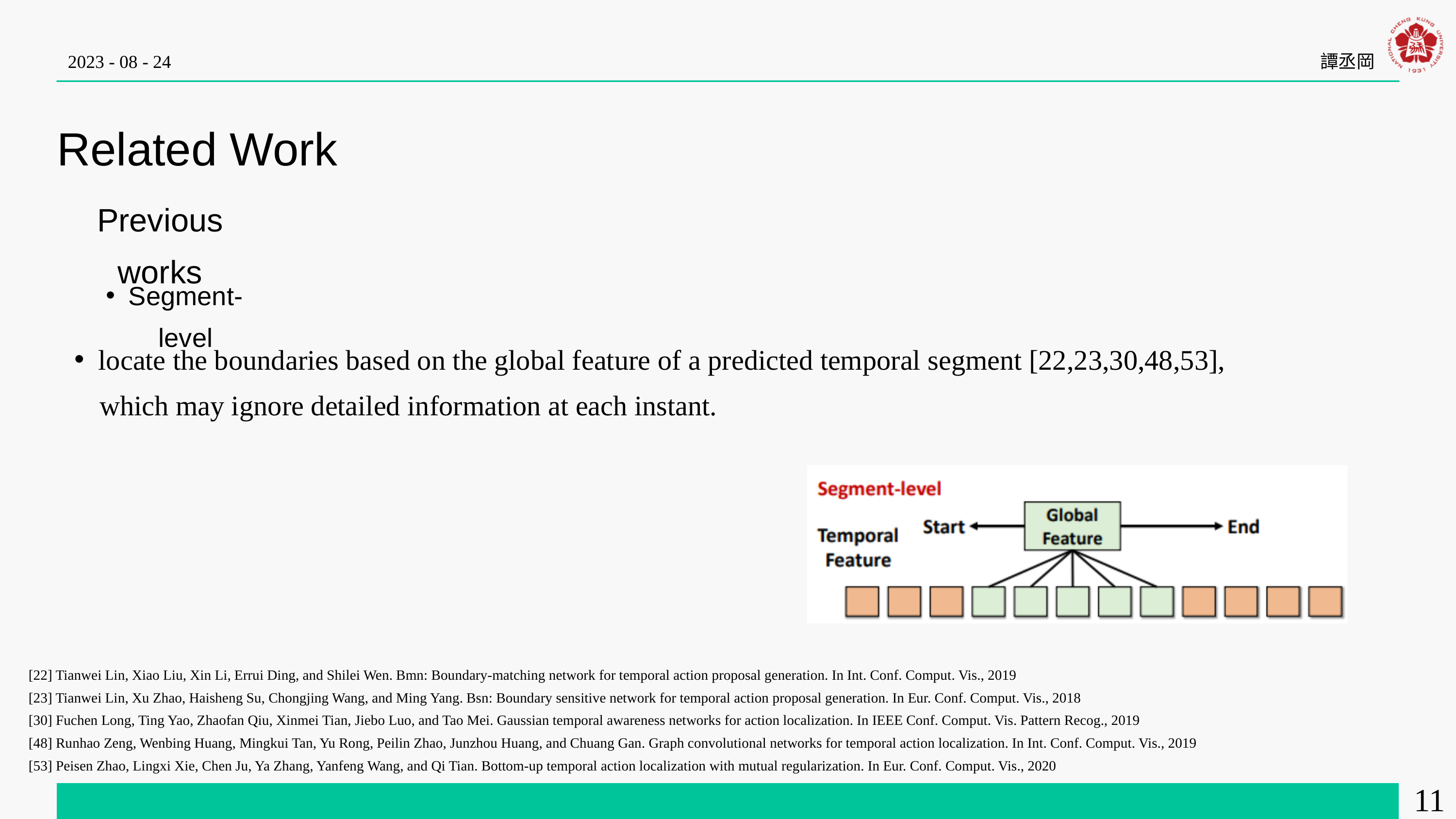

2023 - 08 - 24
譚丞岡

Related Work
Previous works
Segment-level
locate the boundaries based on the global feature of a predicted temporal segment [22,23,30,48,53],
       which may ignore detailed information at each instant.

[22] Tianwei Lin, Xiao Liu, Xin Li, Errui Ding, and Shilei Wen. Bmn: Boundary-matching network for temporal action proposal generation. In Int. Conf. Comput. Vis., 2019
[23] Tianwei Lin, Xu Zhao, Haisheng Su, Chongjing Wang, and Ming Yang. Bsn: Boundary sensitive network for temporal action proposal generation. In Eur. Conf. Comput. Vis., 2018
[30] Fuchen Long, Ting Yao, Zhaofan Qiu, Xinmei Tian, Jiebo Luo, and Tao Mei. Gaussian temporal awareness networks for action localization. In IEEE Conf. Comput. Vis. Pattern Recog., 2019
[48] Runhao Zeng, Wenbing Huang, Mingkui Tan, Yu Rong, Peilin Zhao, Junzhou Huang, and Chuang Gan. Graph convolutional networks for temporal action localization. In Int. Conf. Comput. Vis., 2019
[53] Peisen Zhao, Lingxi Xie, Chen Ju, Ya Zhang, Yanfeng Wang, and Qi Tian. Bottom-up temporal action localization with mutual regularization. In Eur. Conf. Comput. Vis., 2020
11